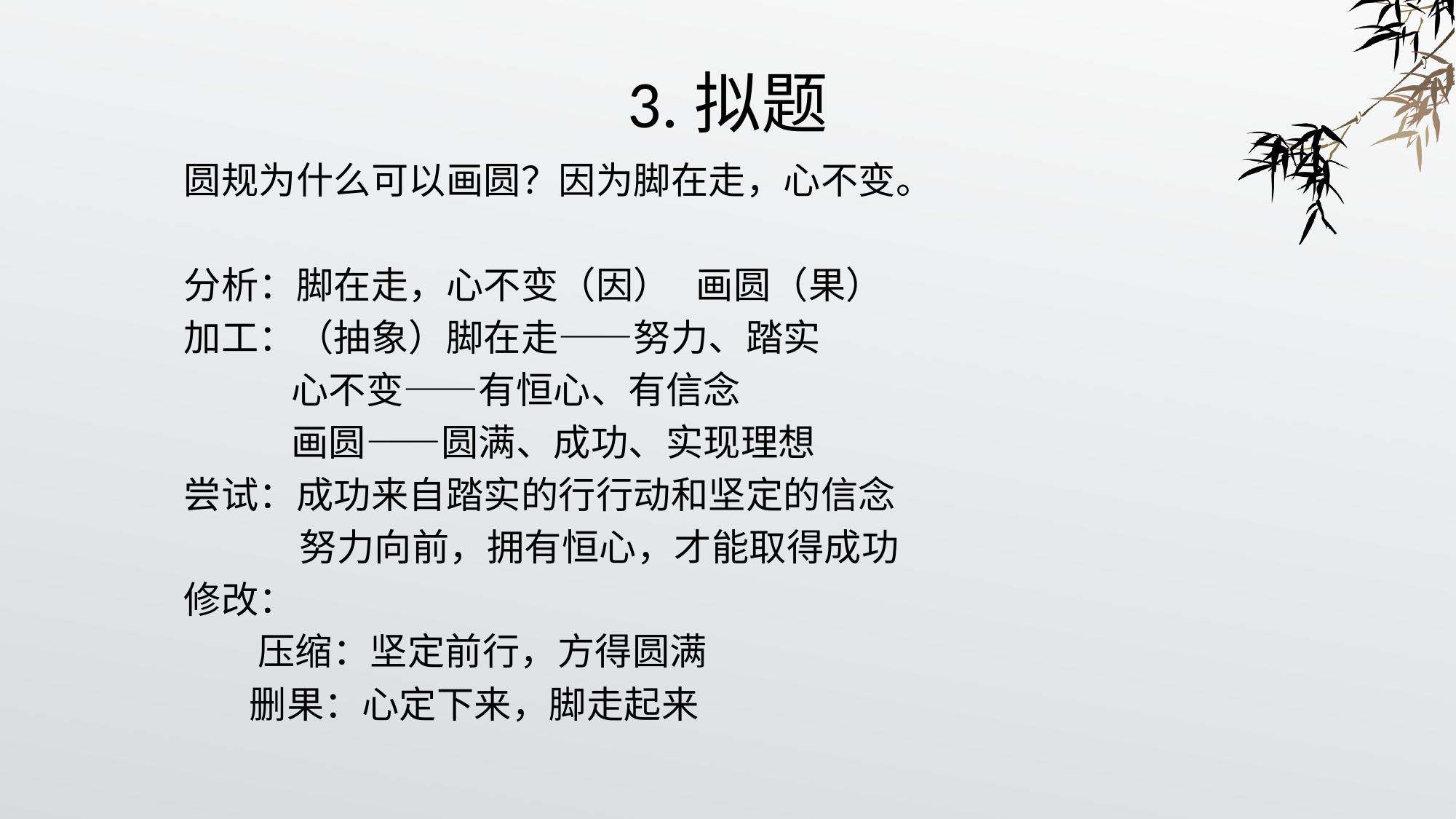

# 3.拟题
圆规为什么可以画圆？因为脚在走，心不变。

分析：脚在走，心不变（因）   画圆（果）
加工：（抽象）脚在走——努力、踏实
            心不变——有恒心、有信念
            画圆——圆满、成功、实现理想
尝试：成功来自踏实的行行动和坚定的信念
             努力向前，拥有恒心，才能取得成功
修改：
        压缩：坚定前行，方得圆满
       删果：心定下来，脚走起来